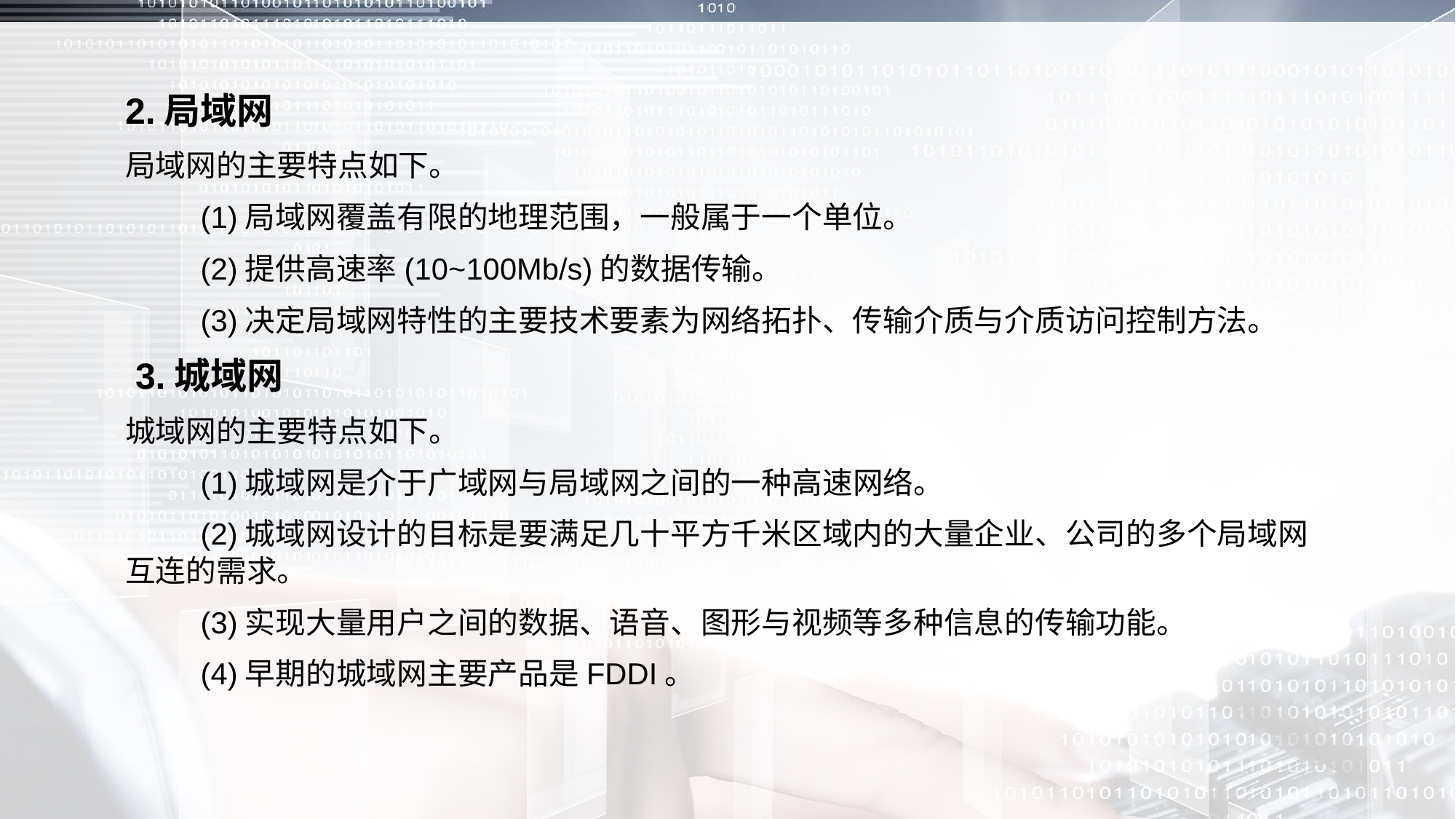

2.局域网
局域网的主要特点如下。
         (1)局域网覆盖有限的地理范围，一般属于一个单位。
         (2)提供高速率(10~100Mb/s)的数据传输。
         (3)决定局域网特性的主要技术要素为网络拓扑、传输介质与介质访问控制方法。
 3.城域网
城域网的主要特点如下。
         (1)城域网是介于广域网与局域网之间的一种高速网络。
         (2)城域网设计的目标是要满足几十平方千米区域内的大量企业、公司的多个局域网互连的需求。
         (3)实现大量用户之间的数据、语音、图形与视频等多种信息的传输功能。
         (4)早期的城域网主要产品是FDDI。